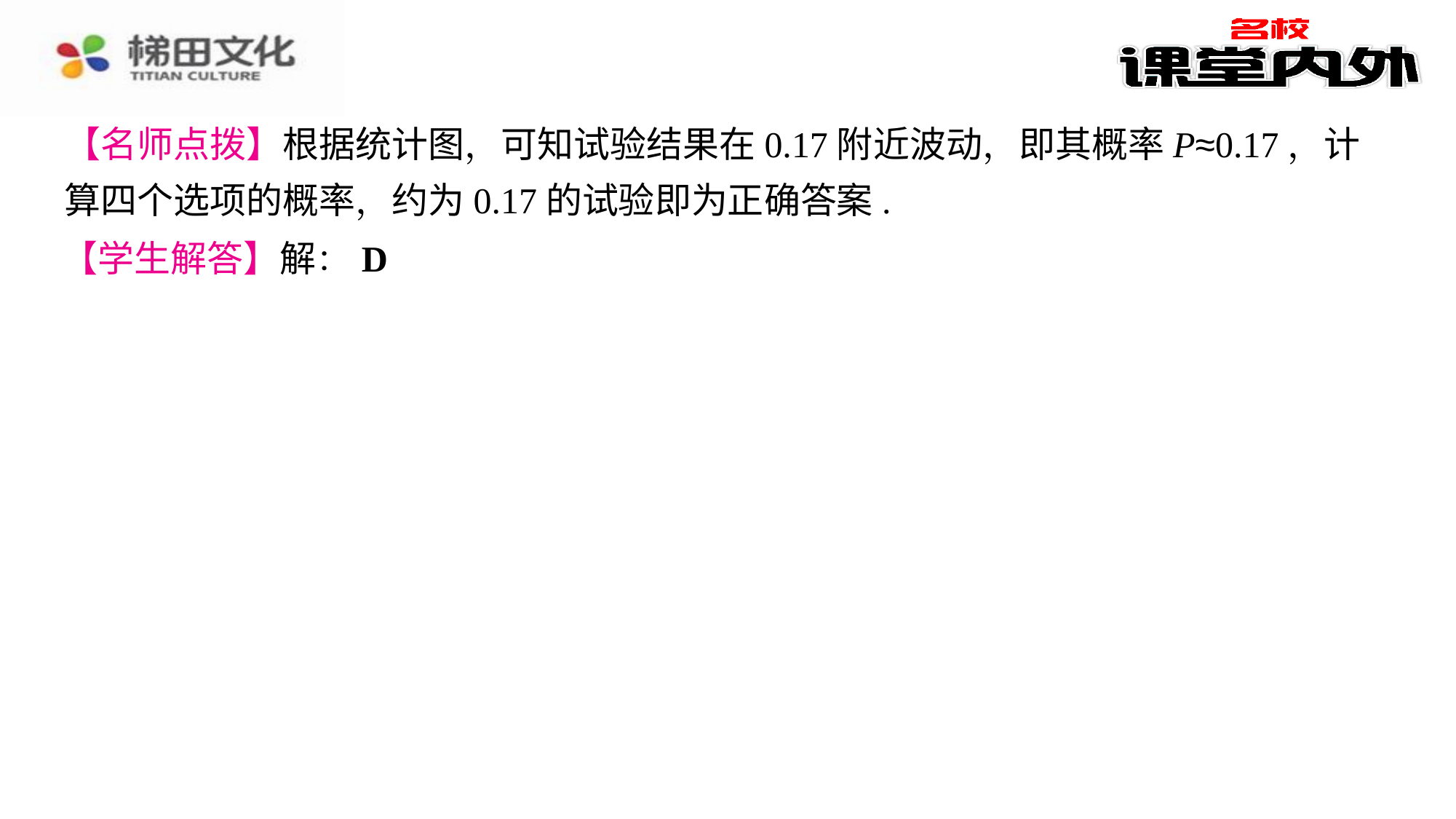

【名师点拨】根据统计图，可知试验结果在0.17附近波动，即其概率P≈0.17，计算四个选项的概率，约为0.17的试验即为正确答案.
【学生解答】解：D